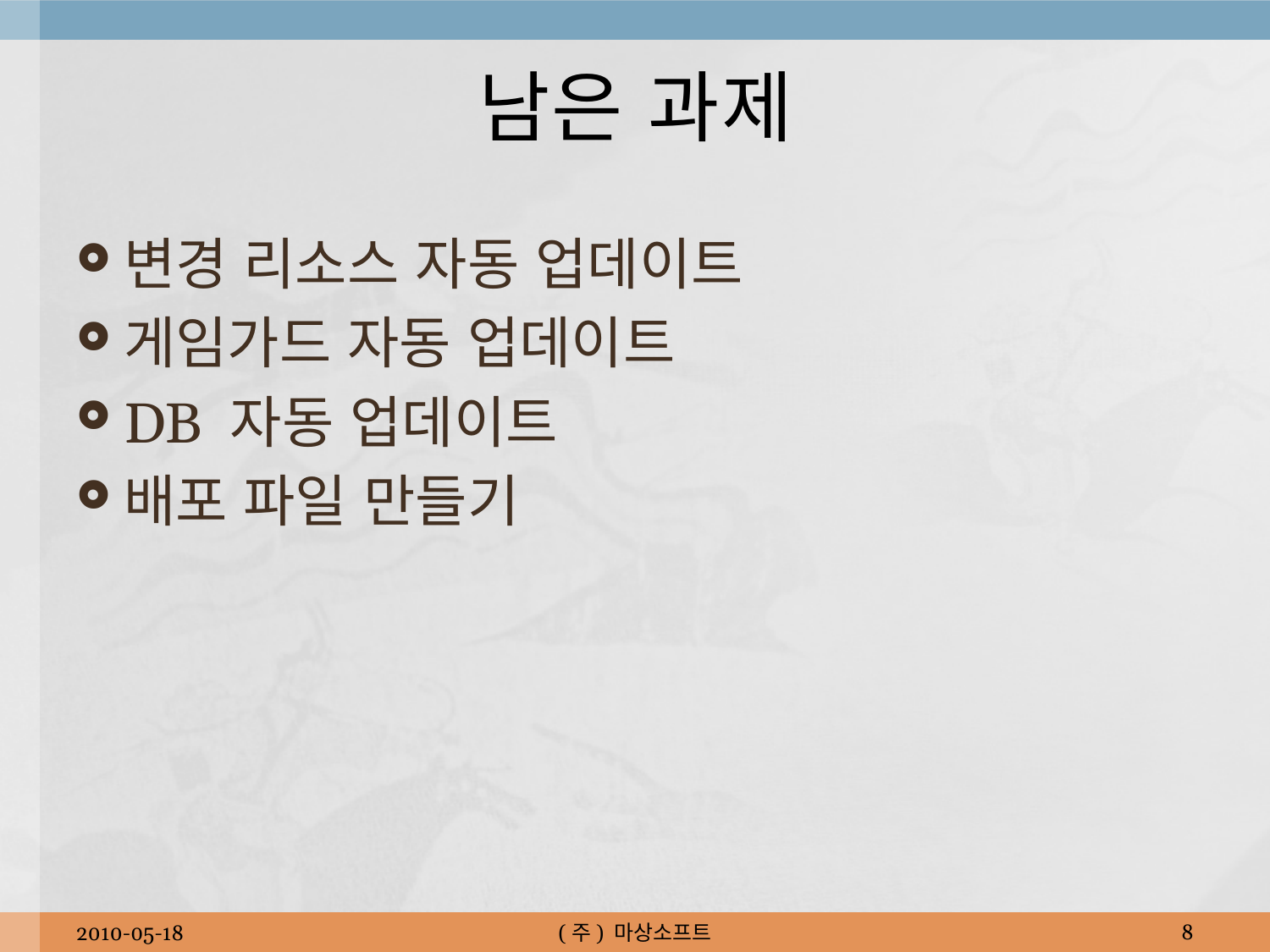

# 남은 과제
변경 리소스 자동 업데이트
게임가드 자동 업데이트
DB 자동 업데이트
배포 파일 만들기

2010-05-18
(주) 마상소프트
8